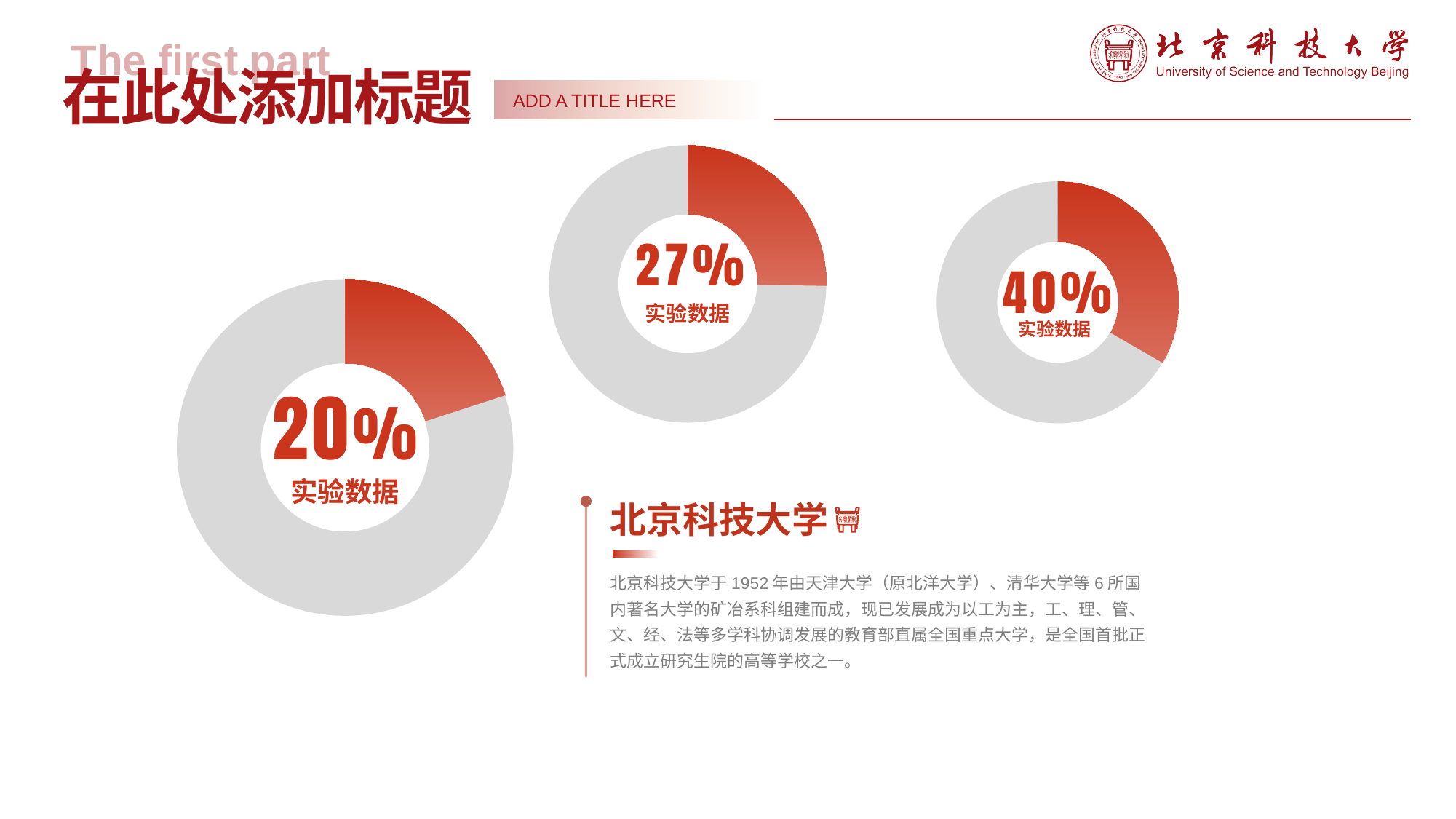

The first part
在此处添加标题

ADD A TITLE HERE

### Chart

| Category | 销售额 |
|---|---|
| 第一季度 | 27.0 |
| 第二季度 | 80.0 |

### Chart

| Category | 销售额 |
|---|---|
| 第一季度 | 40.0 |
| 第二季度 | 80.0 |
27%
实验数据
40%
实验数据

### Chart

| Category | 销售额 |
|---|---|
| 第一季度 | 20.0 |
| 第二季度 | 80.0 |
20%
实验数据
北京科技大学

北京科技大学于1952年由天津大学（原北洋大学）、清华大学等6所国内著名大学的矿冶系科组建而成，现已发展成为以工为主，工、理、管、文、经、法等多学科协调发展的教育部直属全国重点大学，是全国首批正式成立研究生院的高等学校之一。